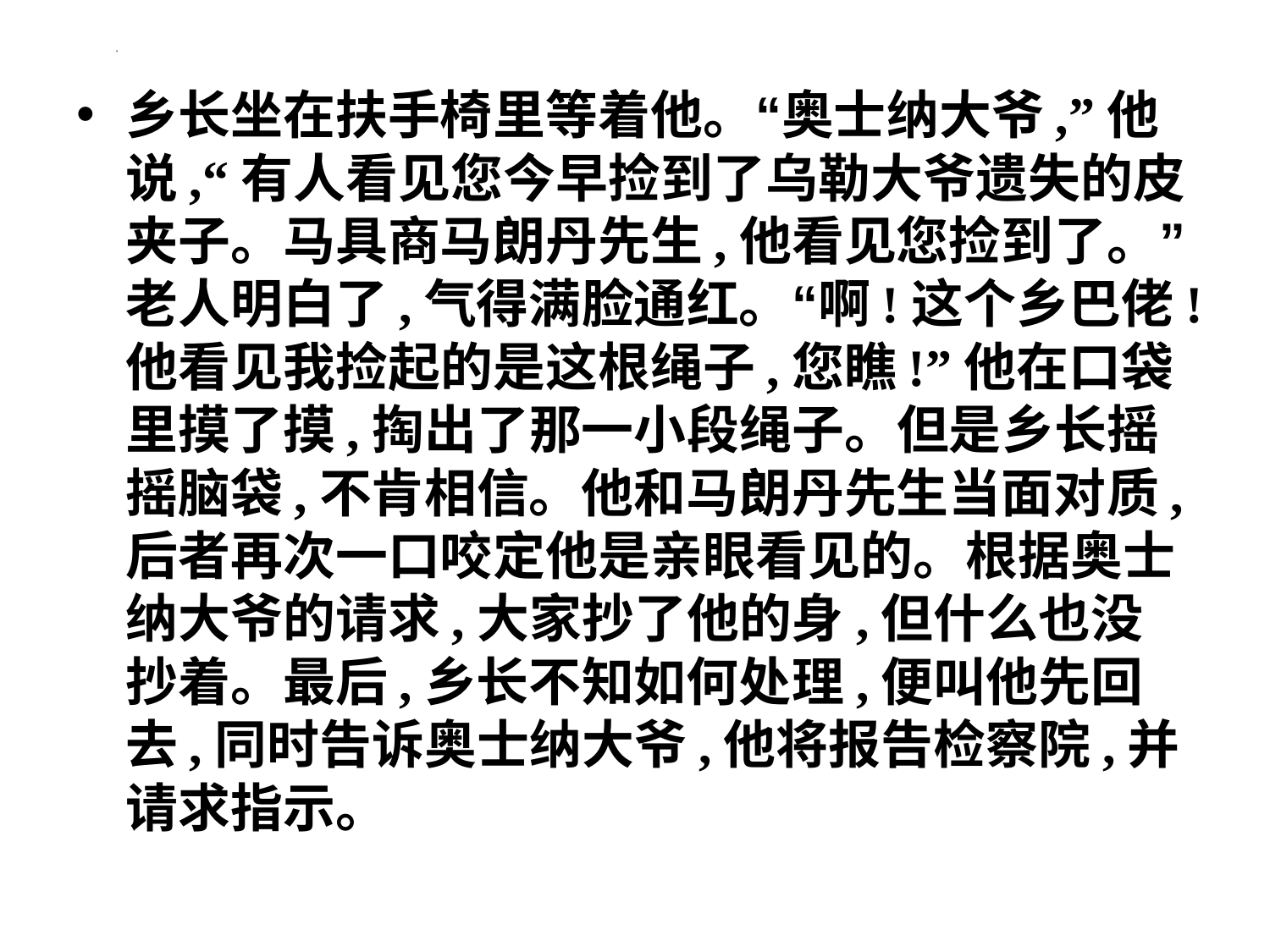

乡长坐在扶手椅里等着他。“奥士纳大爷,”他说,“有人看见您今早捡到了乌勒大爷遗失的皮夹子。马具商马朗丹先生,他看见您捡到了。”老人明白了,气得满脸通红。“啊!这个乡巴佬!他看见我捡起的是这根绳子,您瞧!”他在口袋里摸了摸,掏出了那一小段绳子。但是乡长摇摇脑袋,不肯相信。他和马朗丹先生当面对质,后者再次一口咬定他是亲眼看见的。根据奥士纳大爷的请求,大家抄了他的身,但什么也没抄着。最后,乡长不知如何处理,便叫他先回去,同时告诉奥士纳大爷,他将报告检察院,并请求指示。